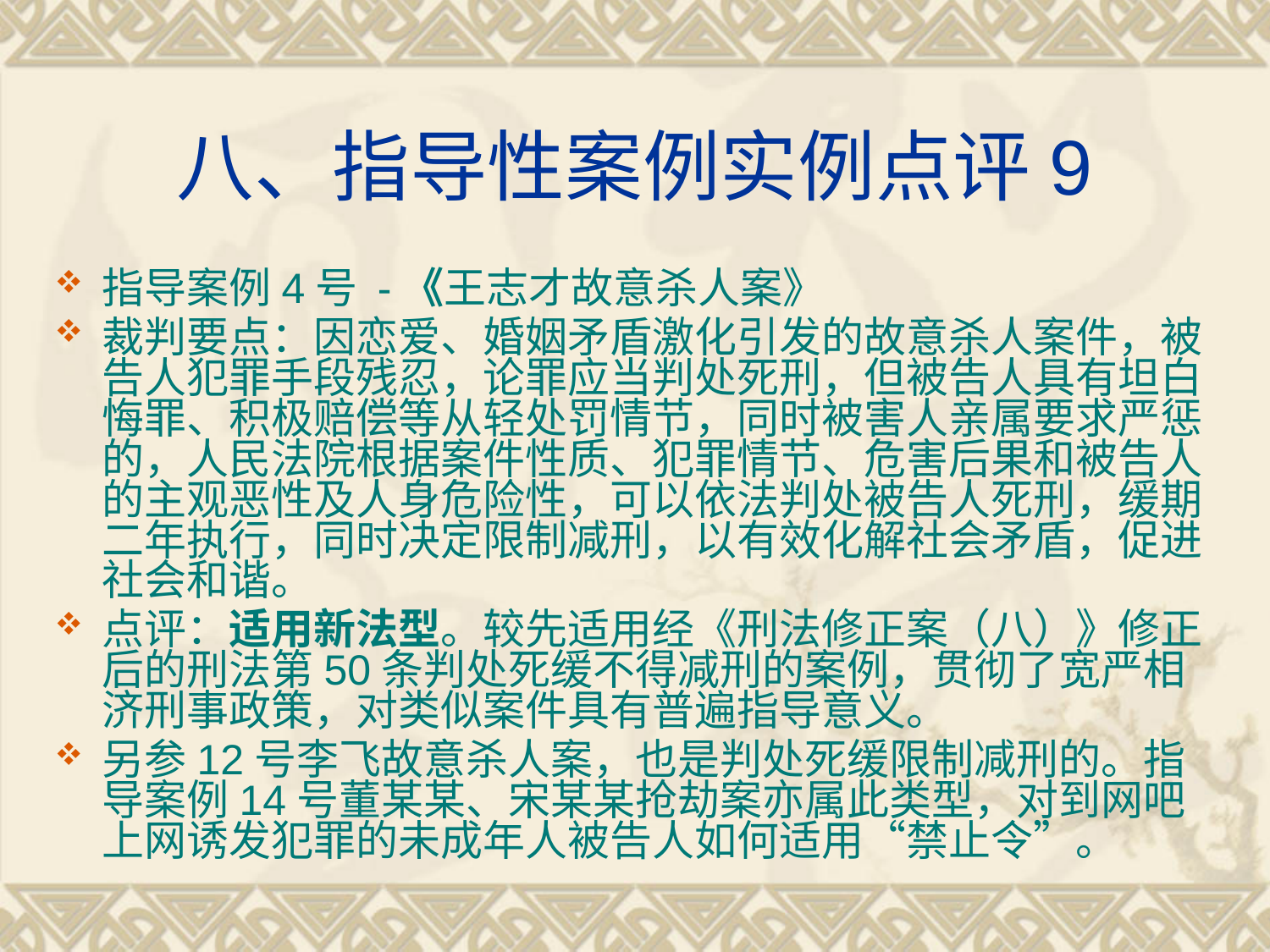

# 八、指导性案例实例点评9
指导案例4号 -《王志才故意杀人案》
裁判要点：因恋爱、婚姻矛盾激化引发的故意杀人案件，被告人犯罪手段残忍，论罪应当判处死刑，但被告人具有坦白悔罪、积极赔偿等从轻处罚情节，同时被害人亲属要求严惩的，人民法院根据案件性质、犯罪情节、危害后果和被告人的主观恶性及人身危险性，可以依法判处被告人死刑，缓期二年执行，同时决定限制减刑，以有效化解社会矛盾，促进社会和谐。
点评：适用新法型。较先适用经《刑法修正案（八）》修正后的刑法第50条判处死缓不得减刑的案例，贯彻了宽严相济刑事政策，对类似案件具有普遍指导意义。
另参12号李飞故意杀人案，也是判处死缓限制减刑的。指导案例14号董某某、宋某某抢劫案亦属此类型，对到网吧上网诱发犯罪的未成年人被告人如何适用“禁止令”。